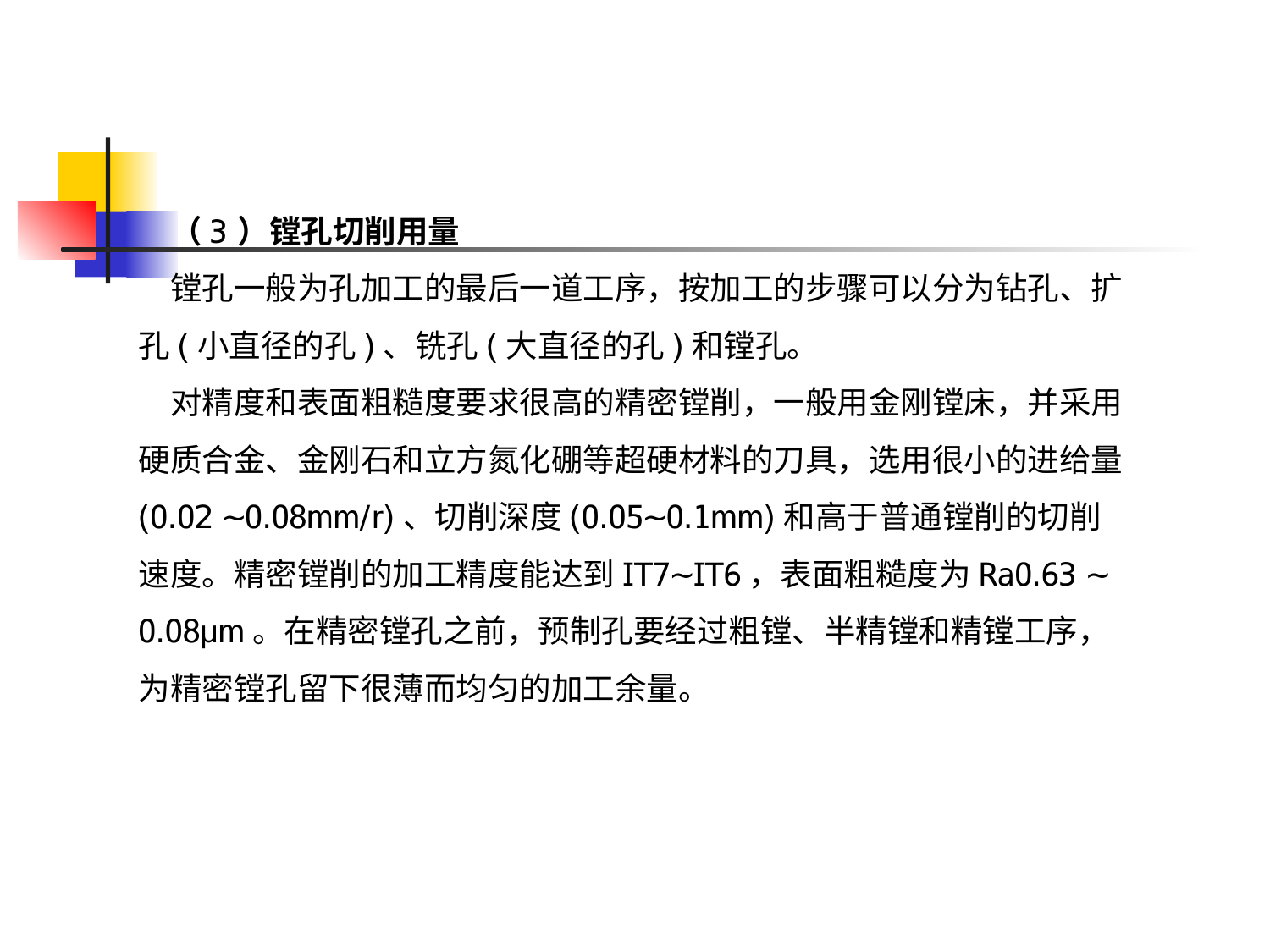

（3）镗孔切削用量
镗孔一般为孔加工的最后一道工序，按加工的步骤可以分为钻孔、扩孔(小直径的孔)、铣孔(大直径的孔)和镗孔。
对精度和表面粗糙度要求很高的精密镗削，一般用金刚镗床，并采用硬质合金、金刚石和立方氮化硼等超硬材料的刀具，选用很小的进给量(0.02 ~0.08mm/r)、切削深度(0.05~0.1mm)和高于普通镗削的切削速度。精密镗削的加工精度能达到IT7~IT6，表面粗糙度为Ra0.63 ~ 0.08μm。在精密镗孔之前，预制孔要经过粗镗、半精镗和精镗工序，为精密镗孔留下很薄而均匀的加工余量。